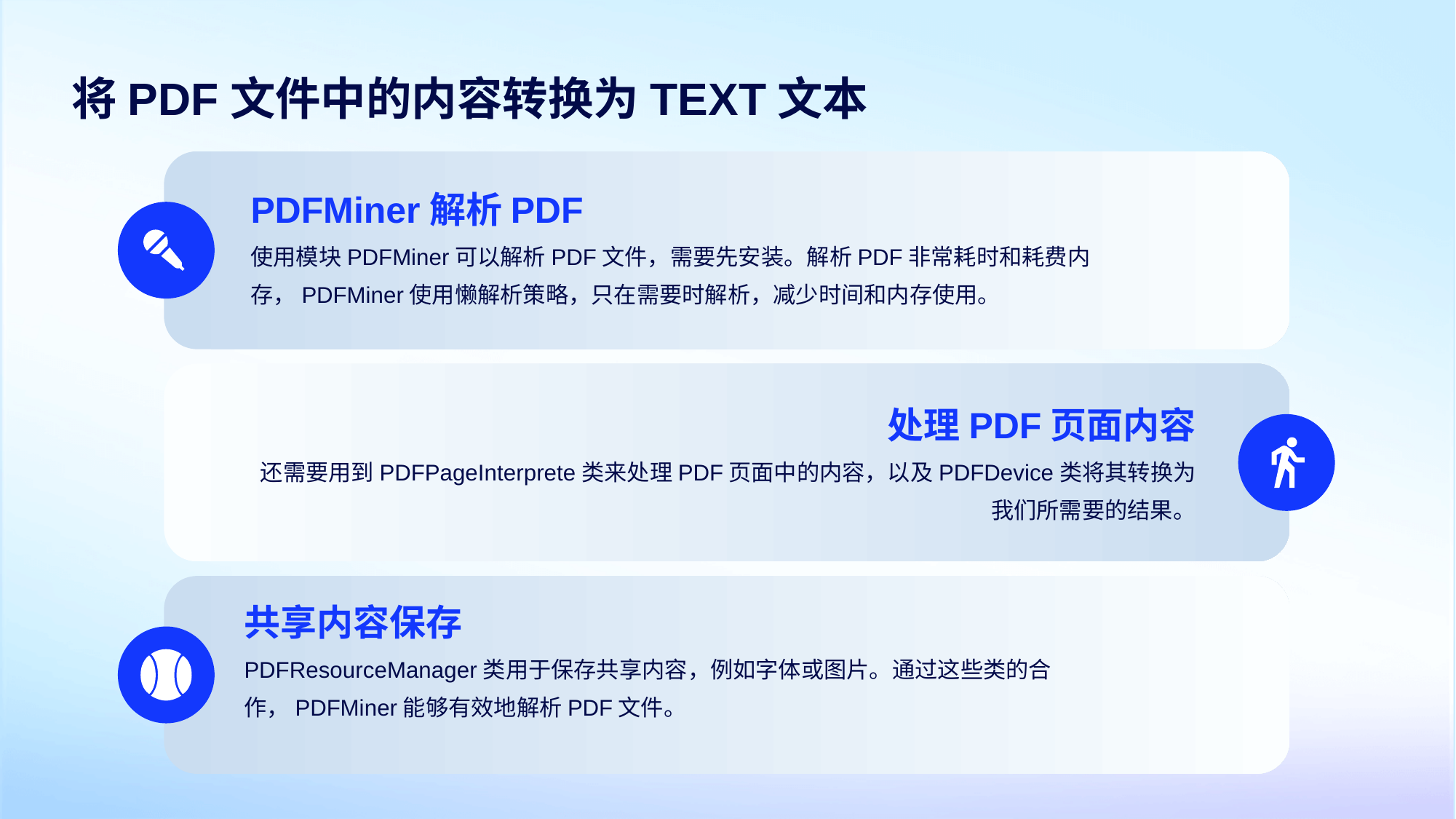

将PDF文件中的内容转换为TEXT文本

PDFMiner解析PDF

使用模块PDFMiner可以解析PDF文件，需要先安装。解析PDF非常耗时和耗费内存，PDFMiner使用懒解析策略，只在需要时解析，减少时间和内存使用。

处理PDF页面内容

还需要用到PDFPageInterprete类来处理PDF页面中的内容，以及PDFDevice类将其转换为我们所需要的结果。

共享内容保存

PDFResourceManager类用于保存共享内容，例如字体或图片。通过这些类的合作，PDFMiner能够有效地解析PDF文件。